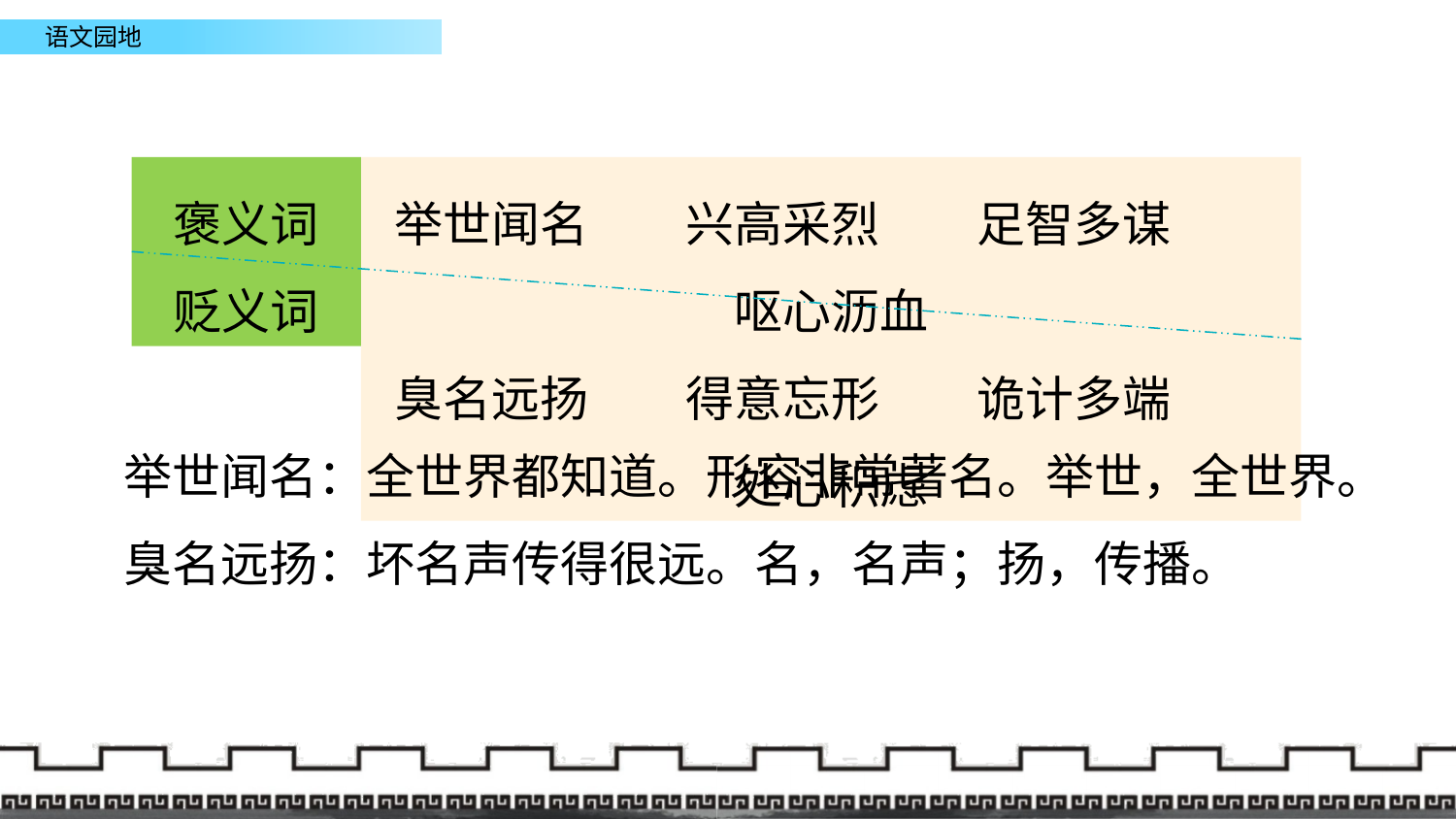

褒义词
贬义词
举世闻名	兴高采烈	足智多谋	呕心沥血
臭名远扬	得意忘形	诡计多端	处心积虑
举世闻名：全世界都知道。形容非常著名。举世，全世界。
臭名远扬：坏名声传得很远。名，名声；扬，传播。